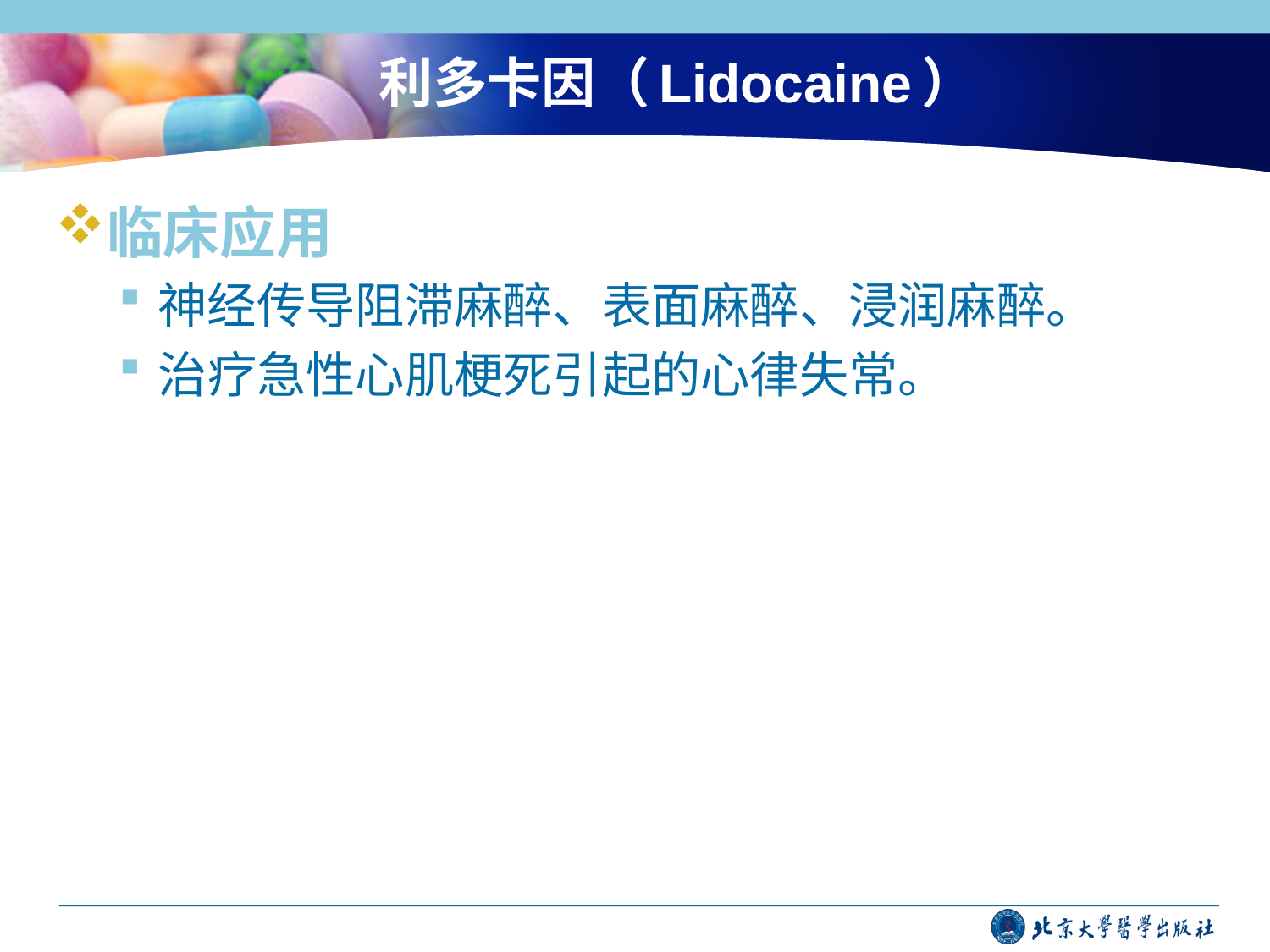

# 利多卡因（Lidocaine）
临床应用
神经传导阻滞麻醉、表面麻醉、浸润麻醉。
治疗急性心肌梗死引起的心律失常。